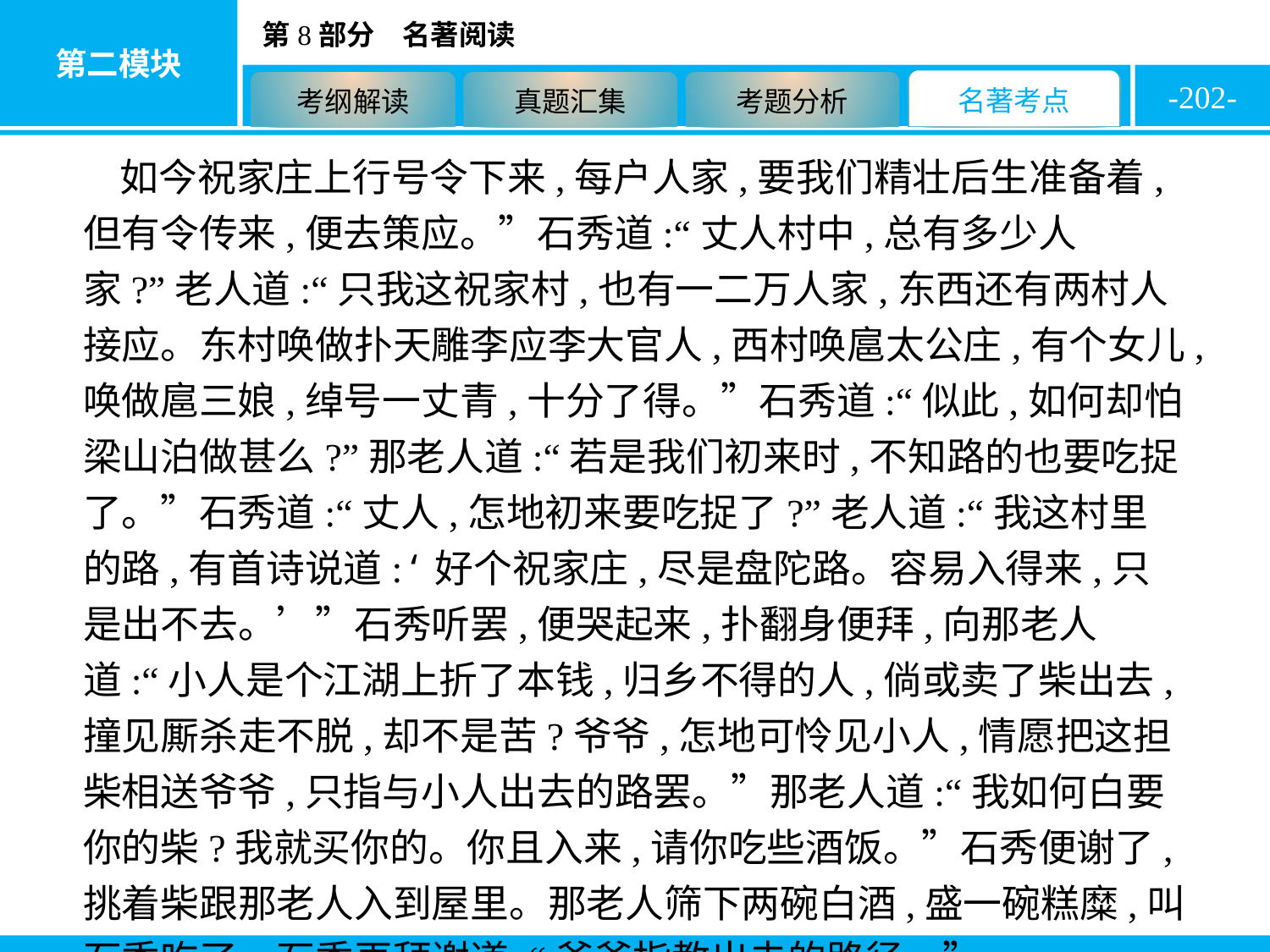

-202-
如今祝家庄上行号令下来,每户人家,要我们精壮后生准备着,但有令传来,便去策应。”石秀道:“丈人村中,总有多少人家?”老人道:“只我这祝家村,也有一二万人家,东西还有两村人接应。东村唤做扑天雕李应李大官人,西村唤扈太公庄,有个女儿,唤做扈三娘,绰号一丈青,十分了得。”石秀道:“似此,如何却怕梁山泊做甚么?”那老人道:“若是我们初来时,不知路的也要吃捉了。”石秀道:“丈人,怎地初来要吃捉了?”老人道:“我这村里的路,有首诗说道:‘好个祝家庄,尽是盘陀路。容易入得来,只是出不去。’”石秀听罢,便哭起来,扑翻身便拜,向那老人道:“小人是个江湖上折了本钱,归乡不得的人,倘或卖了柴出去,撞见厮杀走不脱,却不是苦?爷爷,怎地可怜见小人,情愿把这担柴相送爷爷,只指与小人出去的路罢。”那老人道:“我如何白要你的柴?我就买你的。你且入来,请你吃些酒饭。”石秀便谢了,挑着柴跟那老人入到屋里。那老人筛下两碗白酒,盛一碗糕糜,叫石秀吃了。石秀再拜谢道:“爷爷指教出去的路径。”